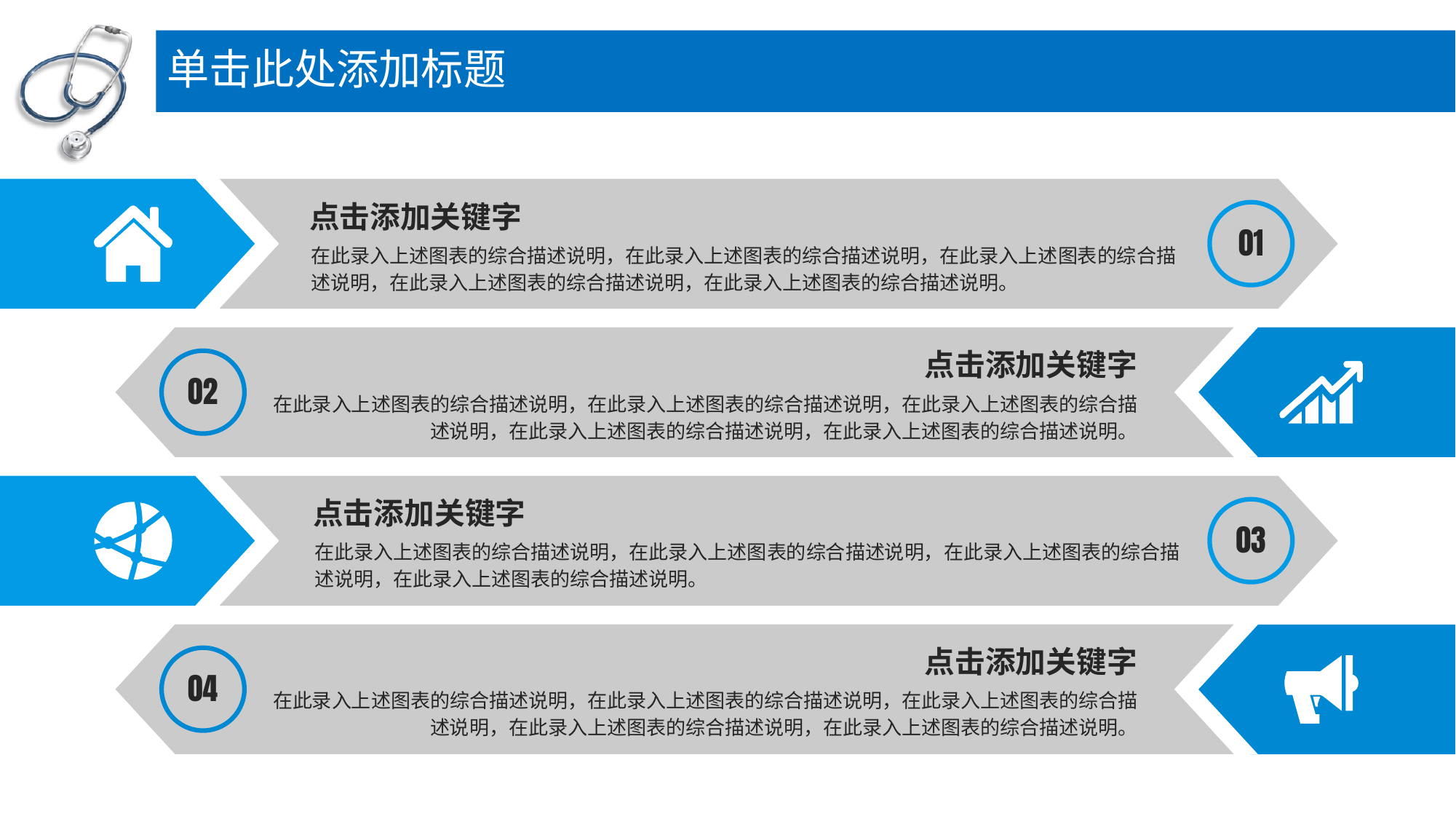

# 单击此处添加标题

01

点击添加关键字
在此录入上述图表的综合描述说明，在此录入上述图表的综合描述说明，在此录入上述图表的综合描述说明，在此录入上述图表的综合描述说明，在此录入上述图表的综合描述说明。

02

点击添加关键字
在此录入上述图表的综合描述说明，在此录入上述图表的综合描述说明，在此录入上述图表的综合描述说明，在此录入上述图表的综合描述说明，在此录入上述图表的综合描述说明。

03

点击添加关键字
在此录入上述图表的综合描述说明，在此录入上述图表的综合描述说明，在此录入上述图表的综合描述说明，在此录入上述图表的综合描述说明。

04

点击添加关键字
在此录入上述图表的综合描述说明，在此录入上述图表的综合描述说明，在此录入上述图表的综合描述说明，在此录入上述图表的综合描述说明，在此录入上述图表的综合描述说明。